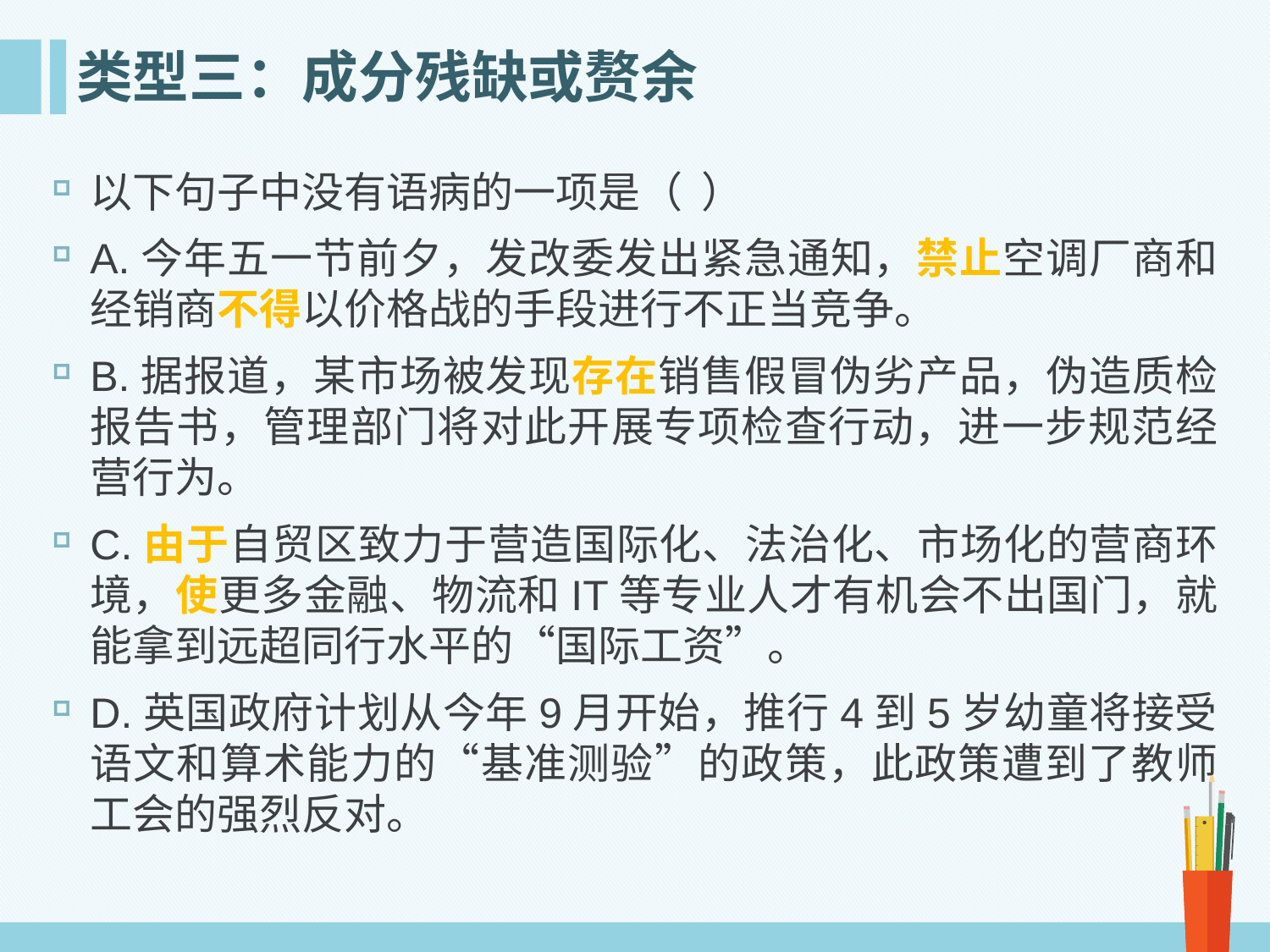

# 类型三：成分残缺或赘余
以下句子中没有语病的一项是（  ）
A.今年五一节前夕，发改委发出紧急通知，禁止空调厂商和经销商不得以价格战的手段进行不正当竞争。
B.据报道，某市场被发现存在销售假冒伪劣产品，伪造质检报告书，管理部门将对此开展专项检查行动，进一步规范经营行为。
C.由于自贸区致力于营造国际化、法治化、市场化的营商环境，使更多金融、物流和IT等专业人才有机会不出国门，就能拿到远超同行水平的“国际工资”。
D.英国政府计划从今年9月开始，推行4到5岁幼童将接受语文和算术能力的“基准测验”的政策，此政策遭到了教师工会的强烈反对。